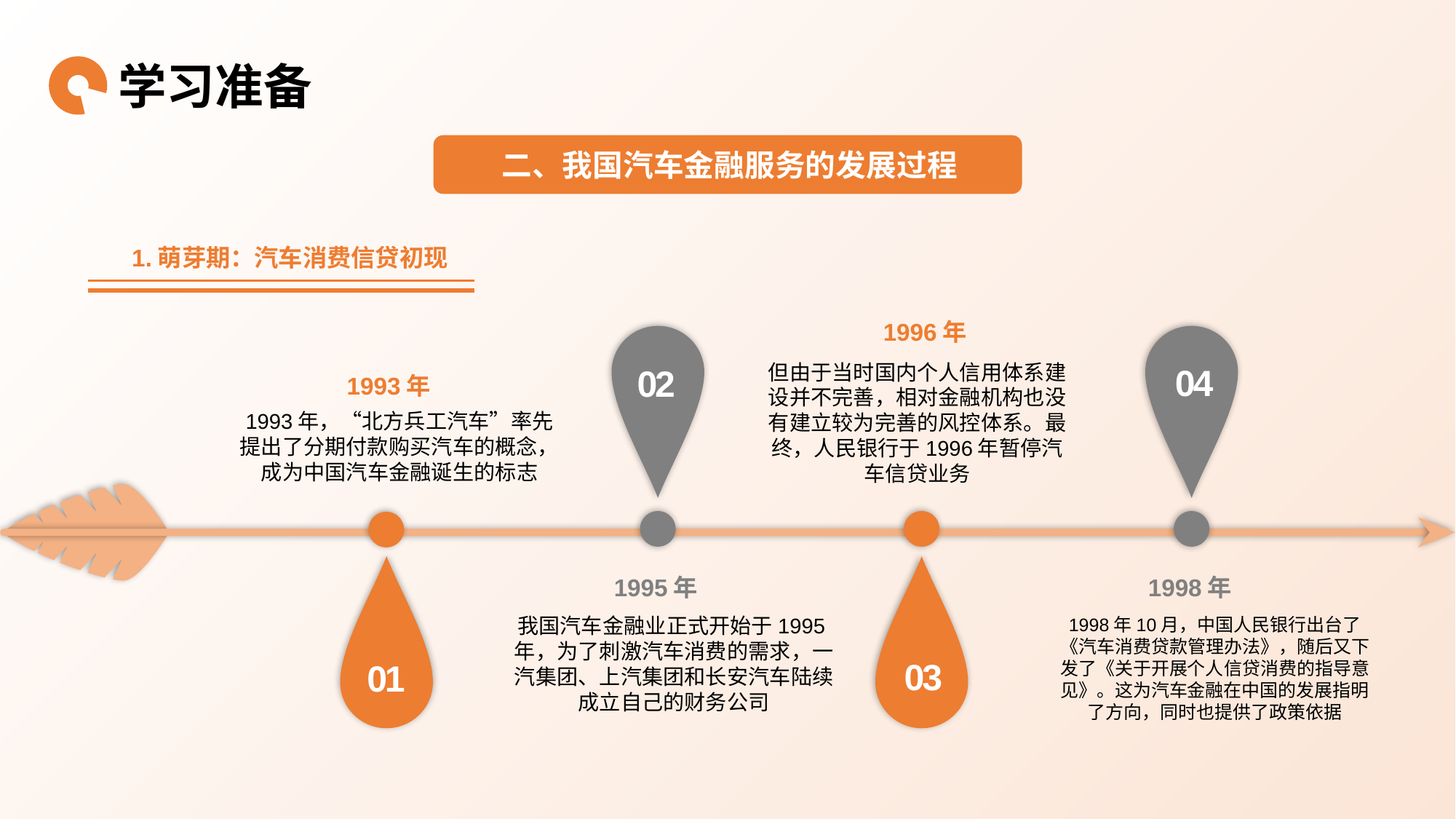

学习准备

二、我国汽车金融服务的发展过程
1.萌芽期：汽车消费信贷初现
1996年

但由于当时国内个人信用体系建设并不完善，相对金融机构也没有建立较为完善的风控体系。最终，人民银行于1996年暂停汽车信贷业务
04
02
1993年
1993年，“北方兵工汽车”率先提出了分期付款购买汽车的概念，成为中国汽车金融诞生的标志

1995年
1998年
我国汽车金融业正式开始于1995年，为了刺激汽车消费的需求，一汽集团、上汽集团和长安汽车陆续成立自己的财务公司
1998年10月，中国人民银行出台了《汽车消费贷款管理办法》，随后又下发了《关于开展个人信贷消费的指导意见》。这为汽车金融在中国的发展指明了方向，同时也提供了政策依据
03
01